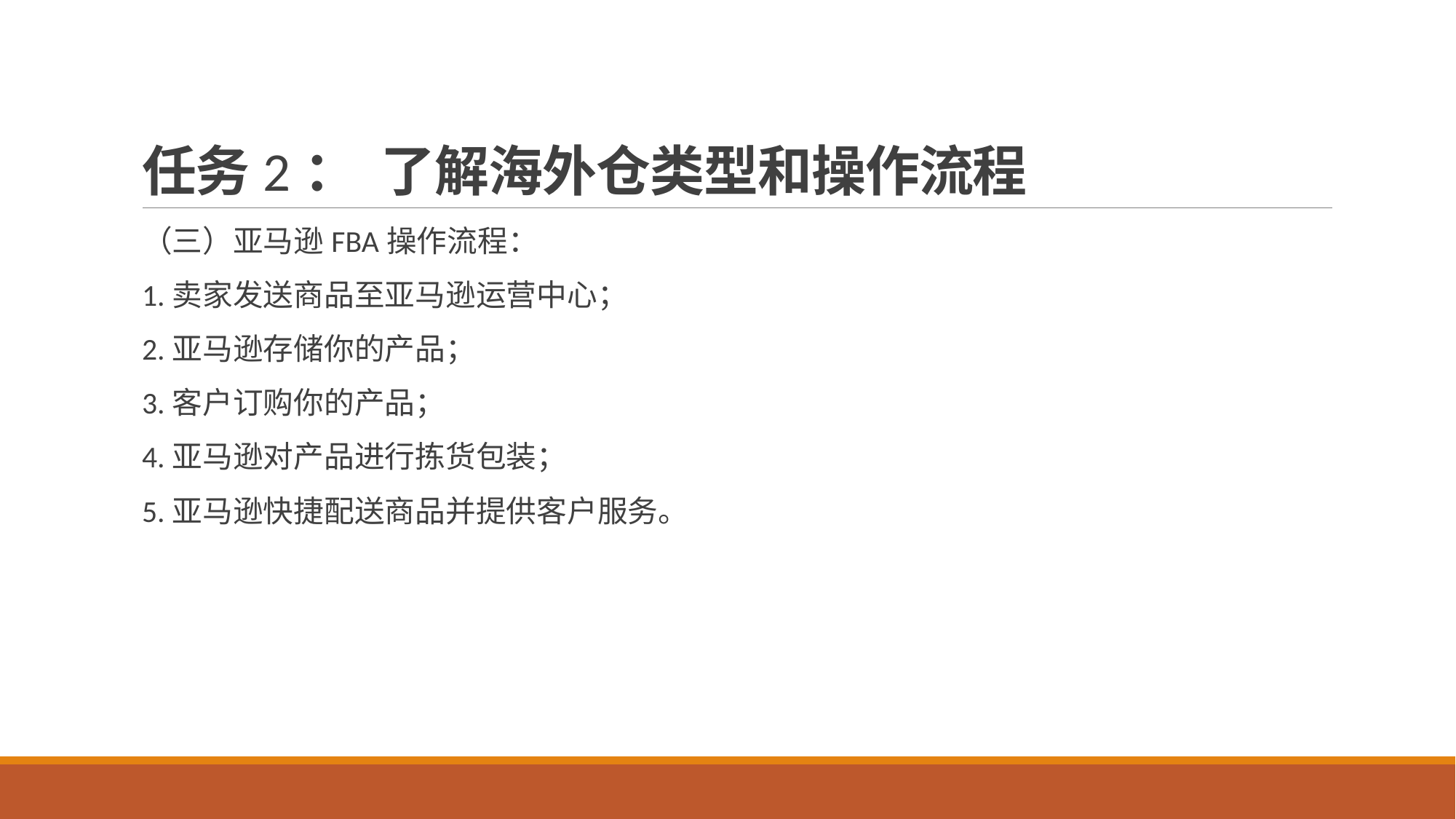

# 任务2：  了解海外仓类型和操作流程
（三）亚马逊FBA操作流程：
1.卖家发送商品至亚马逊运营中心；
2.亚马逊存储你的产品；
3.客户订购你的产品；
4.亚马逊对产品进行拣货包装；
5.亚马逊快捷配送商品并提供客户服务。